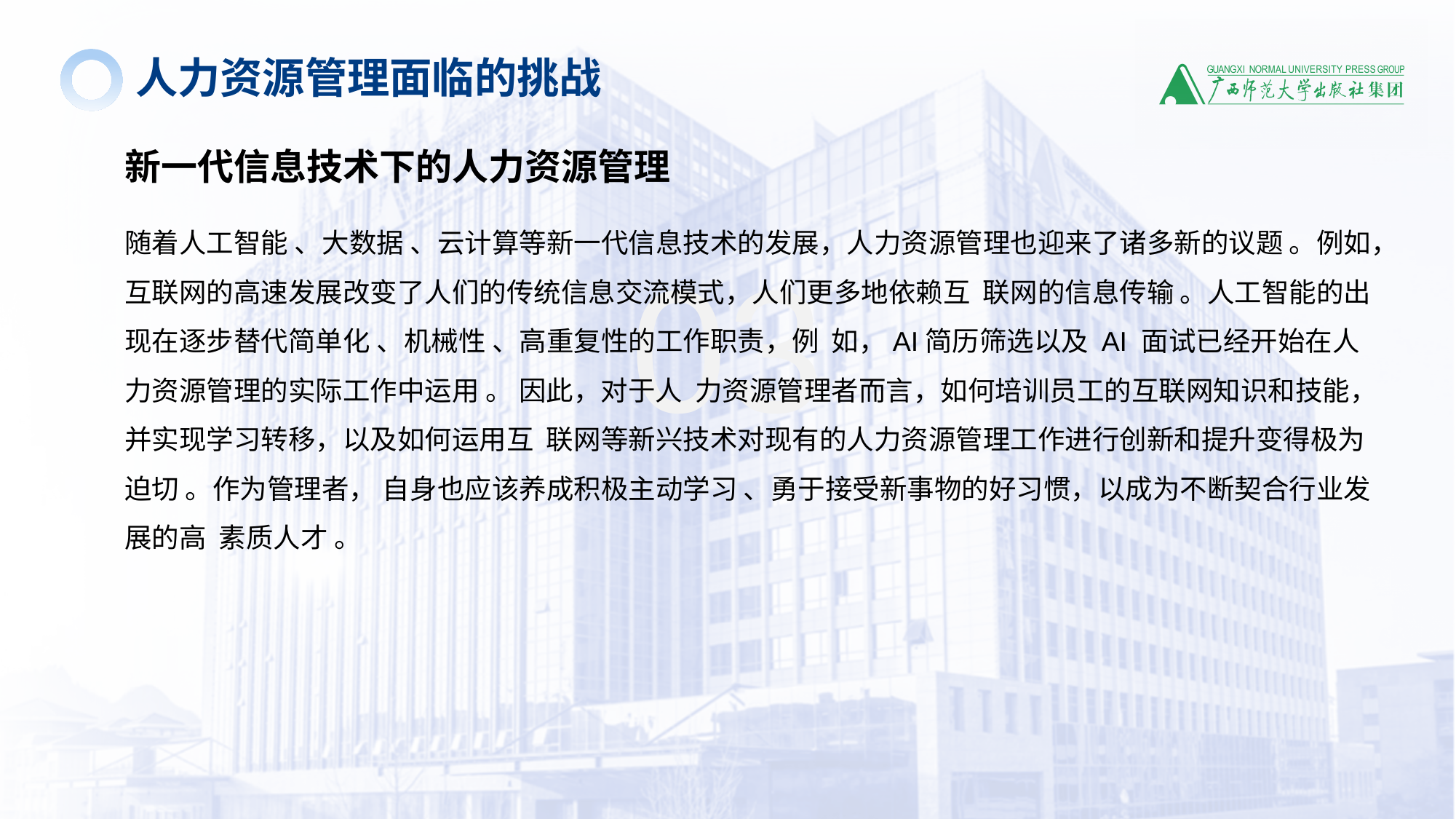

人力资源管理面临的挑战

新一代信息技术下的人力资源管理
03
随着人工智能 、大数据 、云计算等新一代信息技术的发展，人力资源管理也迎来了诸多新的议题 。例如，互联网的高速发展改变了人们的传统信息交流模式，人们更多地依赖互  联网的信息传输 。人工智能的出现在逐步替代简单化 、机械性 、高重复性的工作职责，例  如，AI简历筛选以及 AI 面试已经开始在人力资源管理的实际工作中运用 。 因此，对于人  力资源管理者而言，如何培训员工的互联网知识和技能，并实现学习转移，以及如何运用互  联网等新兴技术对现有的人力资源管理工作进行创新和提升变得极为迫切 。作为管理者， 自身也应该养成积极主动学习 、勇于接受新事物的好习惯，以成为不断契合行业发展的高  素质人才 。